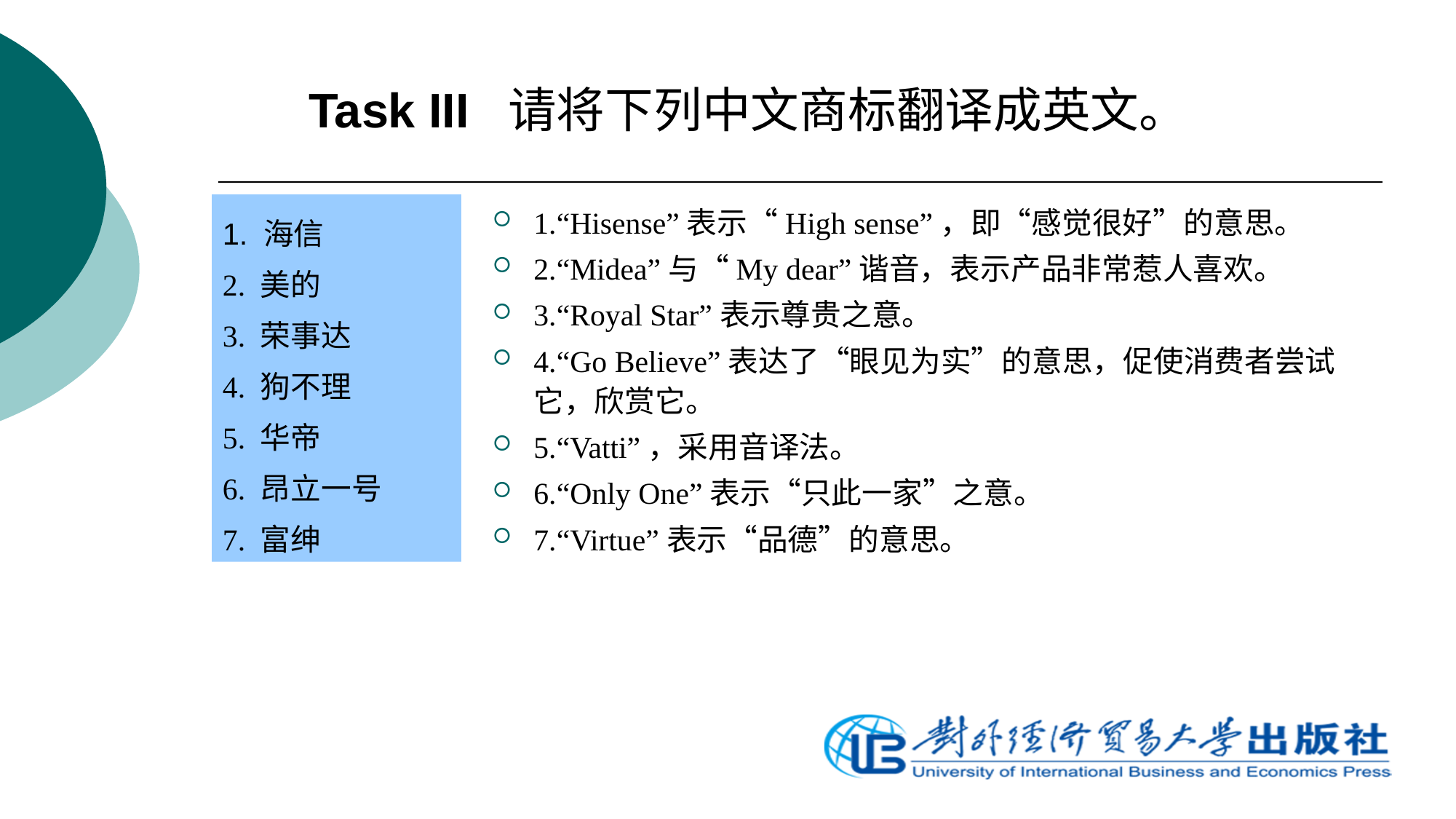

# Task III  请将下列中文商标翻译成英文。
海信
2. 美的
3. 荣事达
4. 狗不理
5. 华帝
6. 昂立一号
7. 富绅
1.“Hisense”表示“High sense”，即“感觉很好”的意思。
2.“Midea”与“My dear”谐音，表示产品非常惹人喜欢。
3.“Royal Star”表示尊贵之意。
4.“Go Believe”表达了“眼见为实”的意思，促使消费者尝试它，欣赏它。
5.“Vatti”，采用音译法。
6.“Only One”表示“只此一家”之意。
7.“Virtue”表示“品德”的意思。